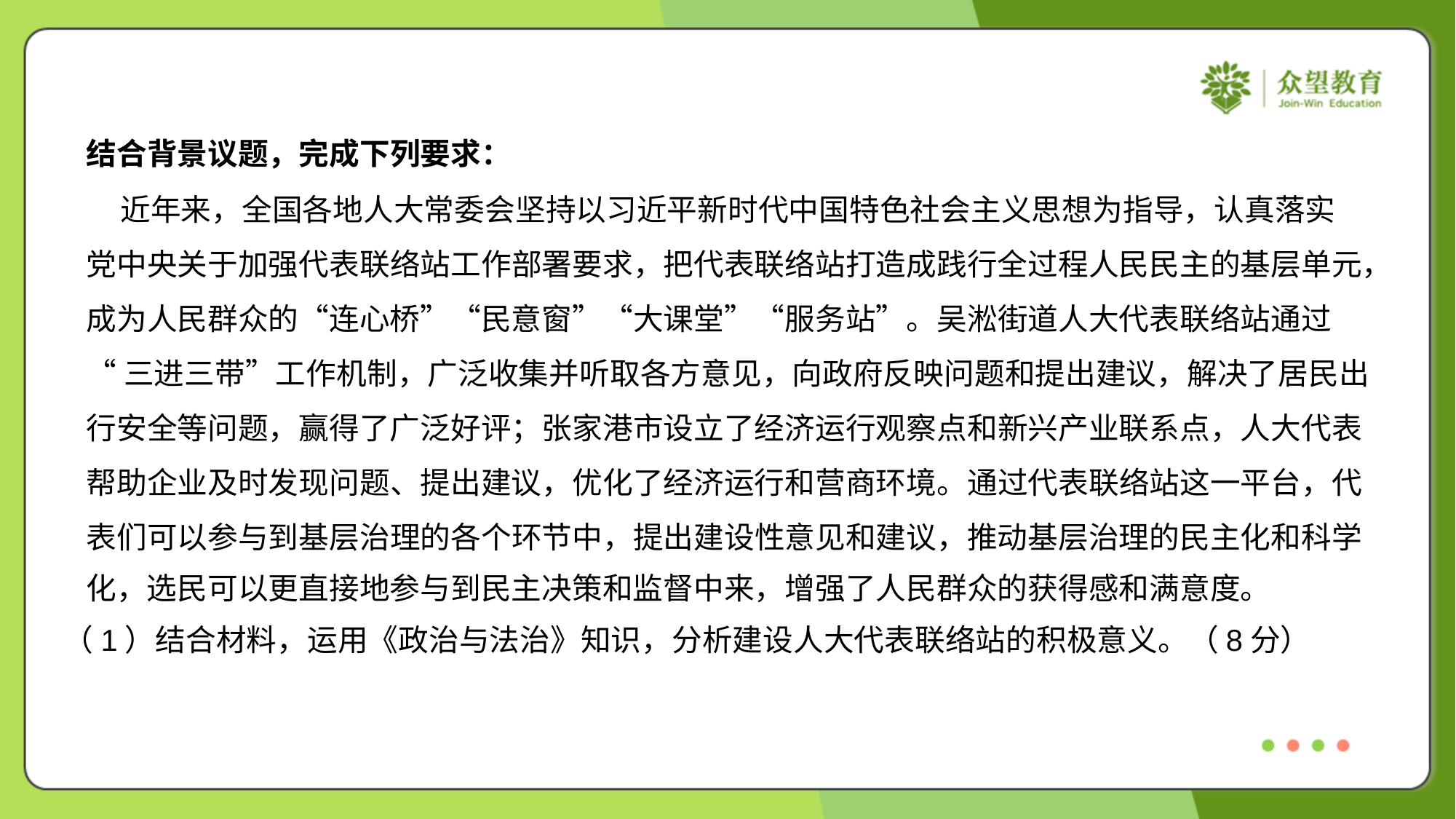

结合背景议题，完成下列要求：
    近年来，全国各地人大常委会坚持以习近平新时代中国特色社会主义思想为指导，认真落实
党中央关于加强代表联络站工作部署要求，把代表联络站打造成践行全过程人民民主的基层单元，
成为人民群众的“连心桥”“民意窗”“大课堂”“服务站”。吴淞街道人大代表联络站通过
“三进三带”工作机制，广泛收集并听取各方意见，向政府反映问题和提出建议，解决了居民出
行安全等问题，赢得了广泛好评；张家港市设立了经济运行观察点和新兴产业联系点，人大代表
帮助企业及时发现问题、提出建议，优化了经济运行和营商环境。通过代表联络站这一平台，代
表们可以参与到基层治理的各个环节中，提出建设性意见和建议，推动基层治理的民主化和科学
化，选民可以更直接地参与到民主决策和监督中来，增强了人民群众的获得感和满意度。
（1）结合材料，运用《政治与法治》知识，分析建设人大代表联络站的积极意义。（8分）